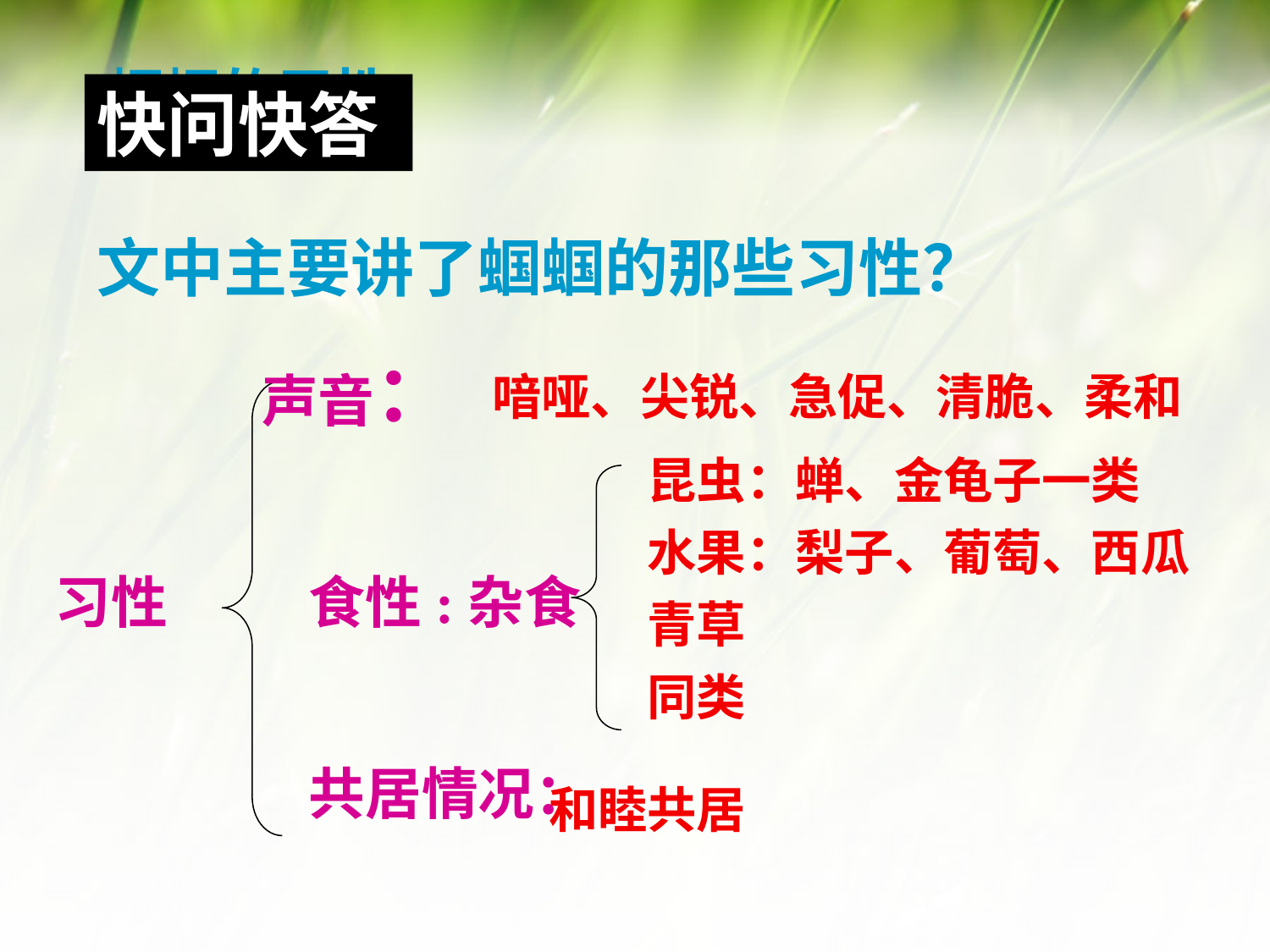

蝈蝈的习性
快问快答
文中主要讲了蝈蝈的那些习性？
声音：
喑哑、尖锐、急促、清脆、柔和

昆虫：蝉、金龟子一类
水果：梨子、葡萄、西瓜
青草
同类

习性
食性:杂食

共居情况：
和睦共居